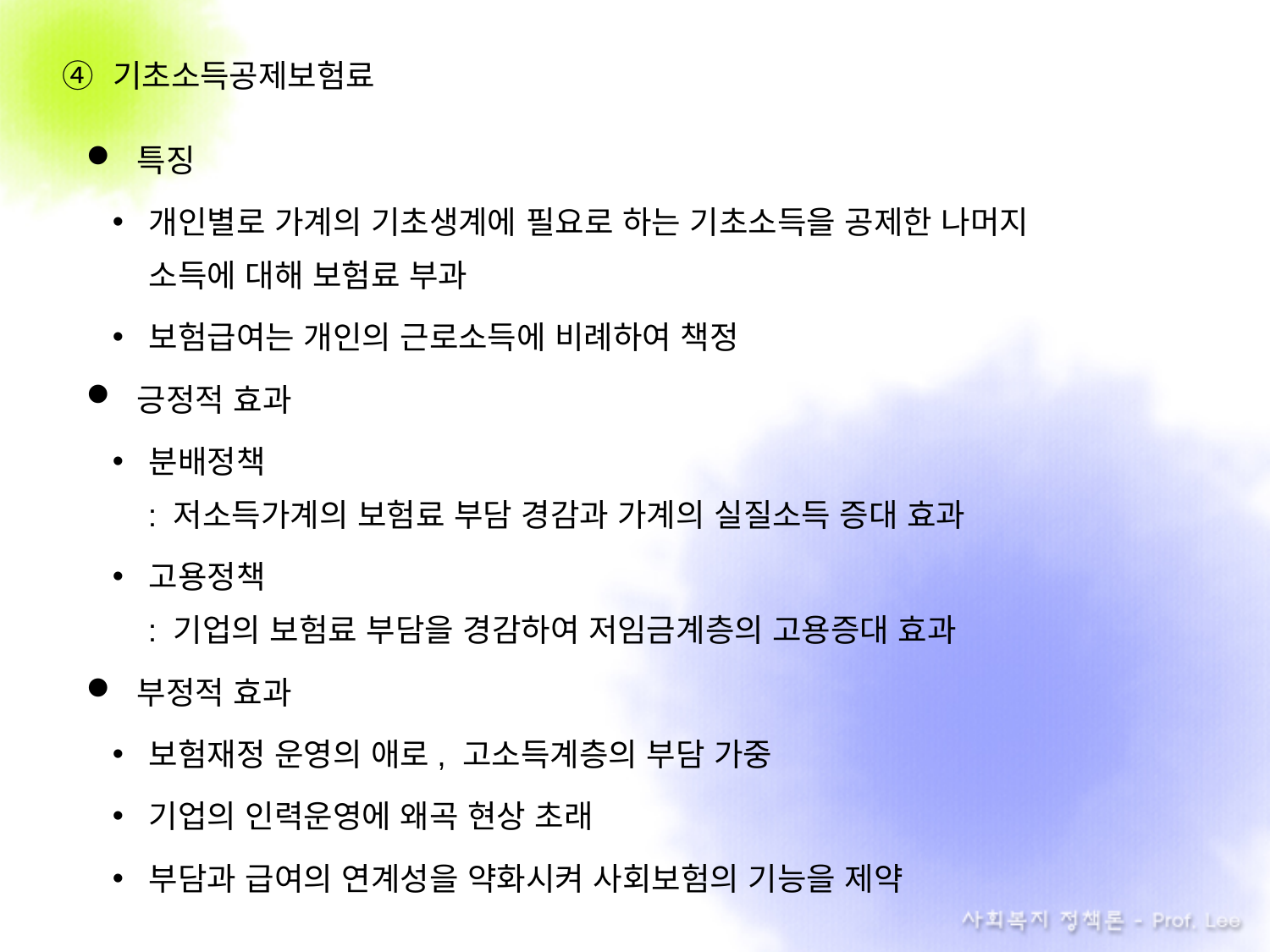

기초소득공제보험료

특징
개인별로 가계의 기초생계에 필요로 하는 기초소득을 공제한 나머지
소득에 대해 보험료 부과
보험급여는 개인의 근로소득에 비례하여 책정
긍정적 효과
분배정책
    : 저소득가계의 보험료 부담 경감과 가계의 실질소득 증대 효과
고용정책
    : 기업의 보험료 부담을 경감하여 저임금계층의 고용증대 효과
부정적 효과
보험재정 운영의 애로, 고소득계층의 부담 가중
기업의 인력운영에 왜곡 현상 초래
부담과 급여의 연계성을 약화시켜 사회보험의 기능을 제약